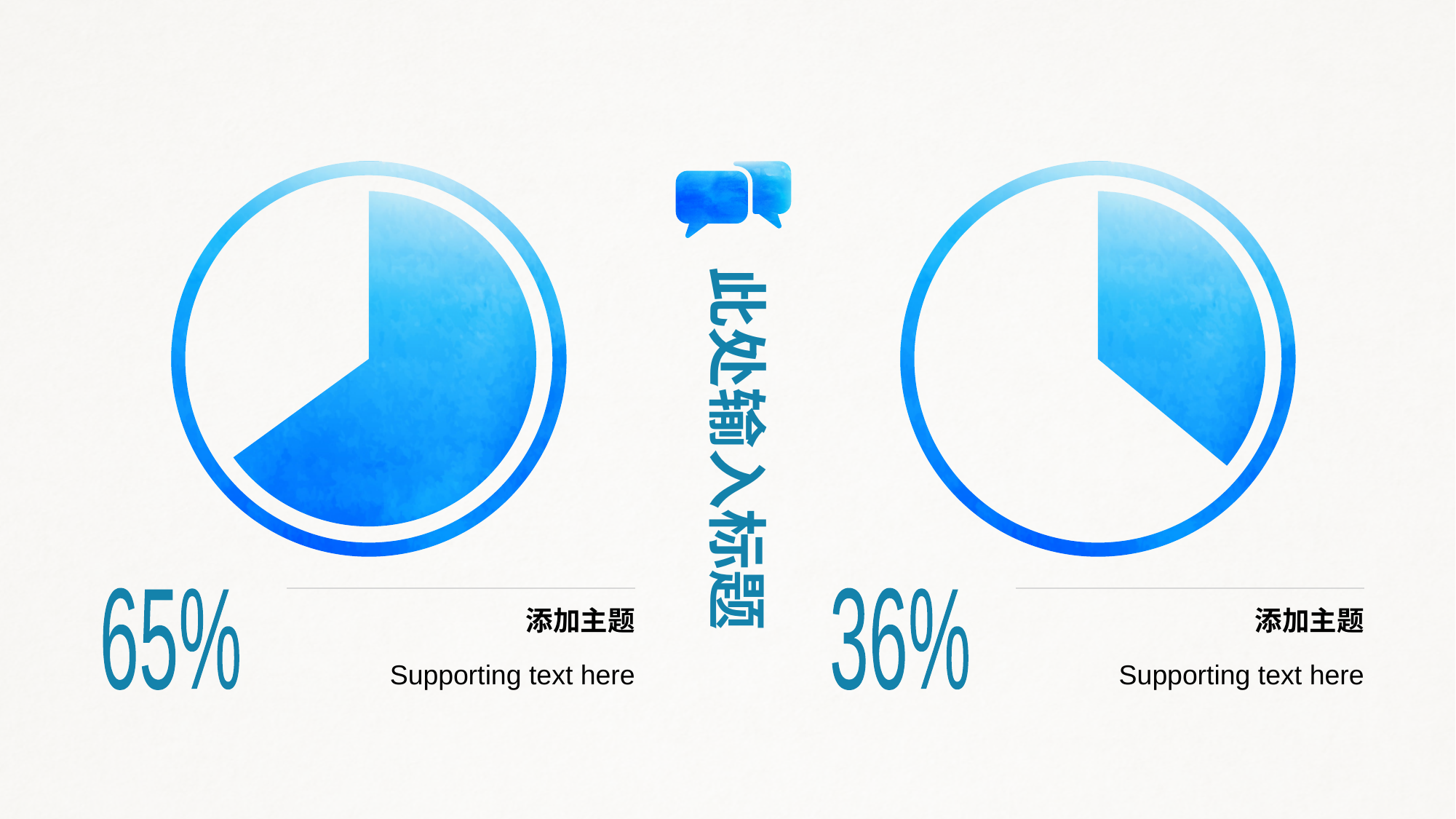

此处输入标题

65%
添加主题
Supporting text here
36%
添加主题
Supporting text here